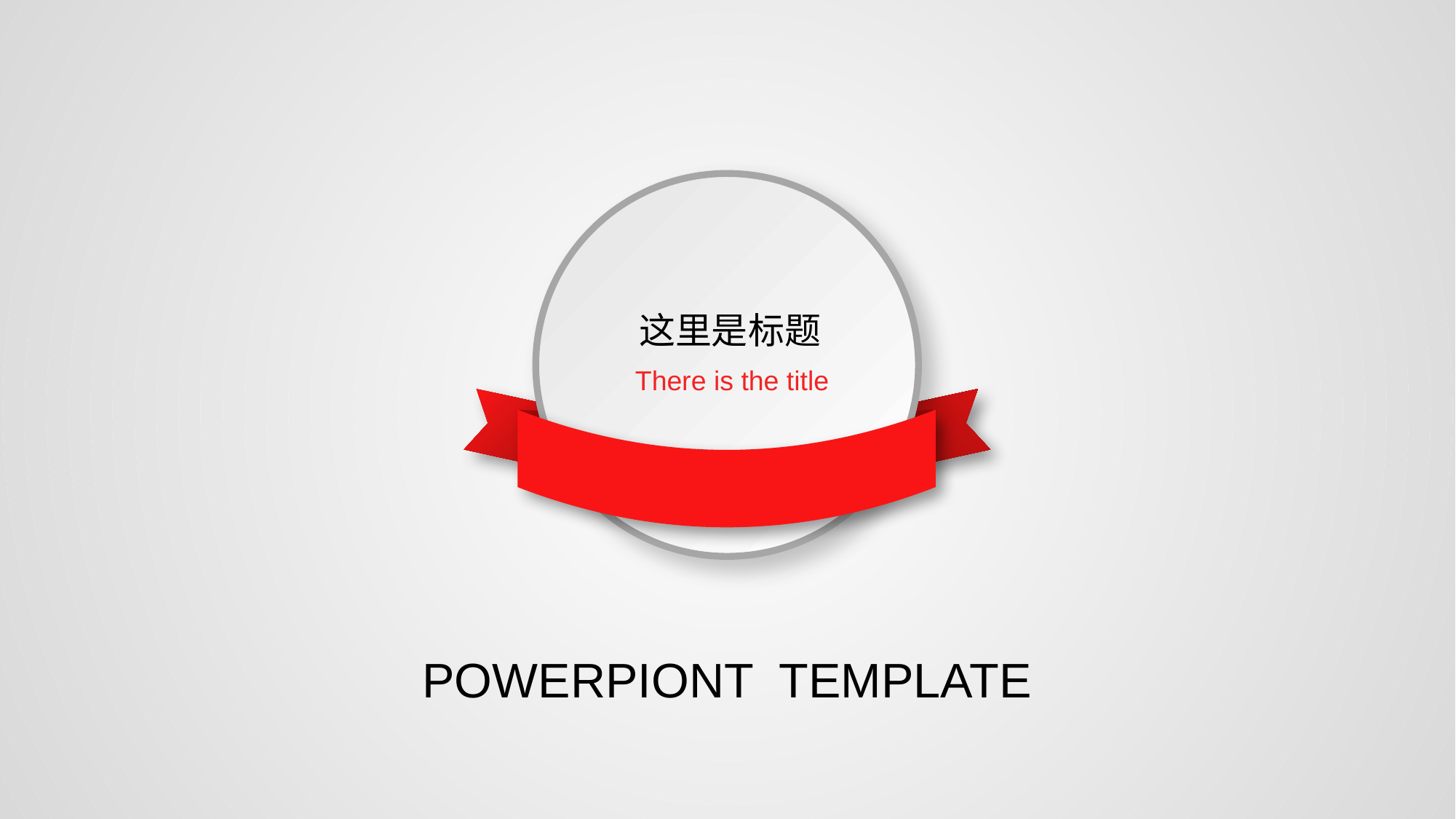

这里是标题
There is the title

POWERPIONT  TEMPLATE